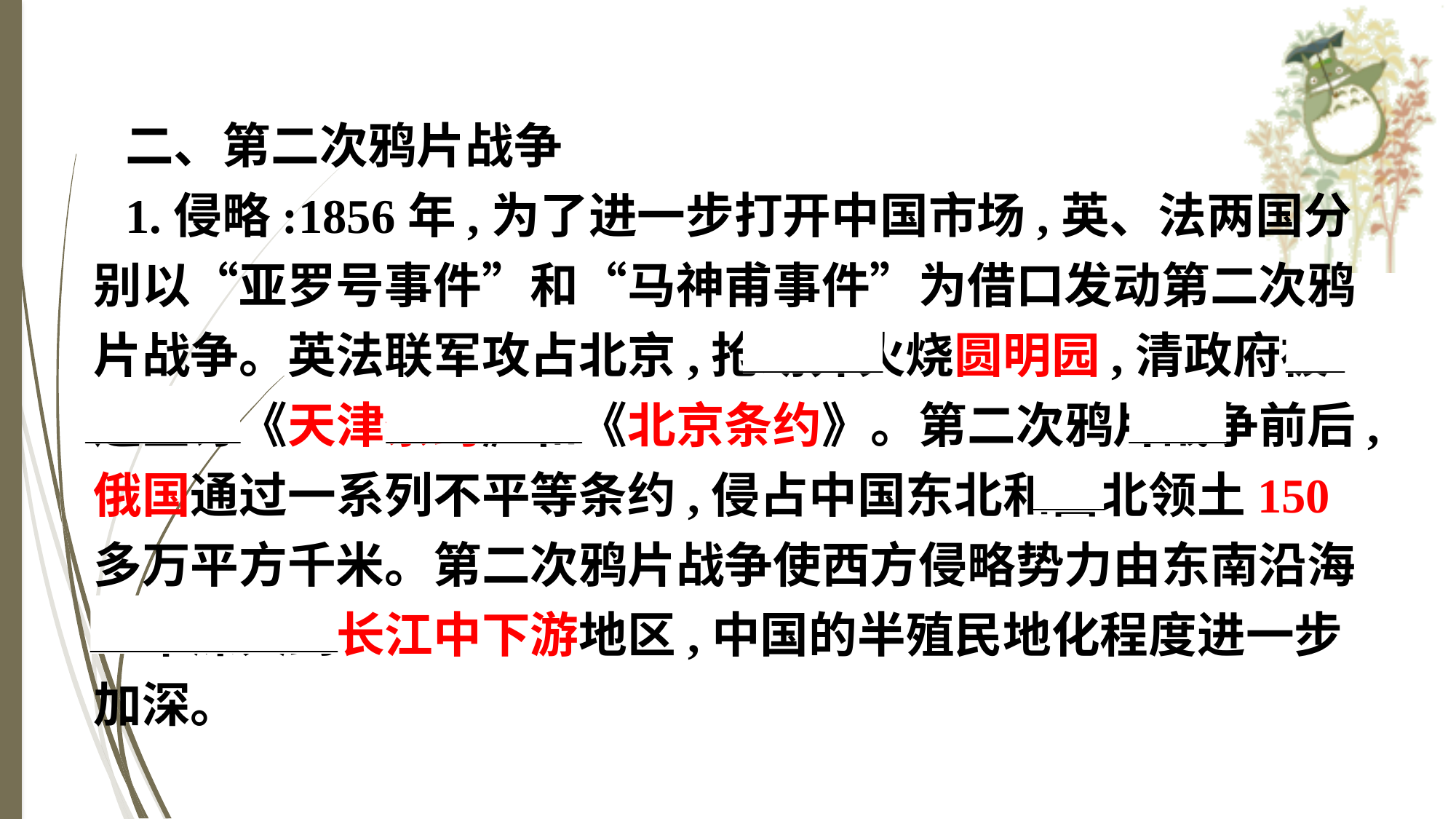

二、第二次鸦片战争
1.侵略:1856年,为了进一步打开中国市场,英、法两国分别以“亚罗号事件”和“马神甫事件”为借口发动第二次鸦片战争。英法联军攻占北京,抢劫并火烧圆明园,清政府被迫签订《天津条约》和《北京条约》。第二次鸦片战争前后,俄国通过一系列不平等条约,侵占中国东北和西北领土150多万平方千米。第二次鸦片战争使西方侵略势力由东南沿海一带深入到长江中下游地区,中国的半殖民地化程度进一步加深。